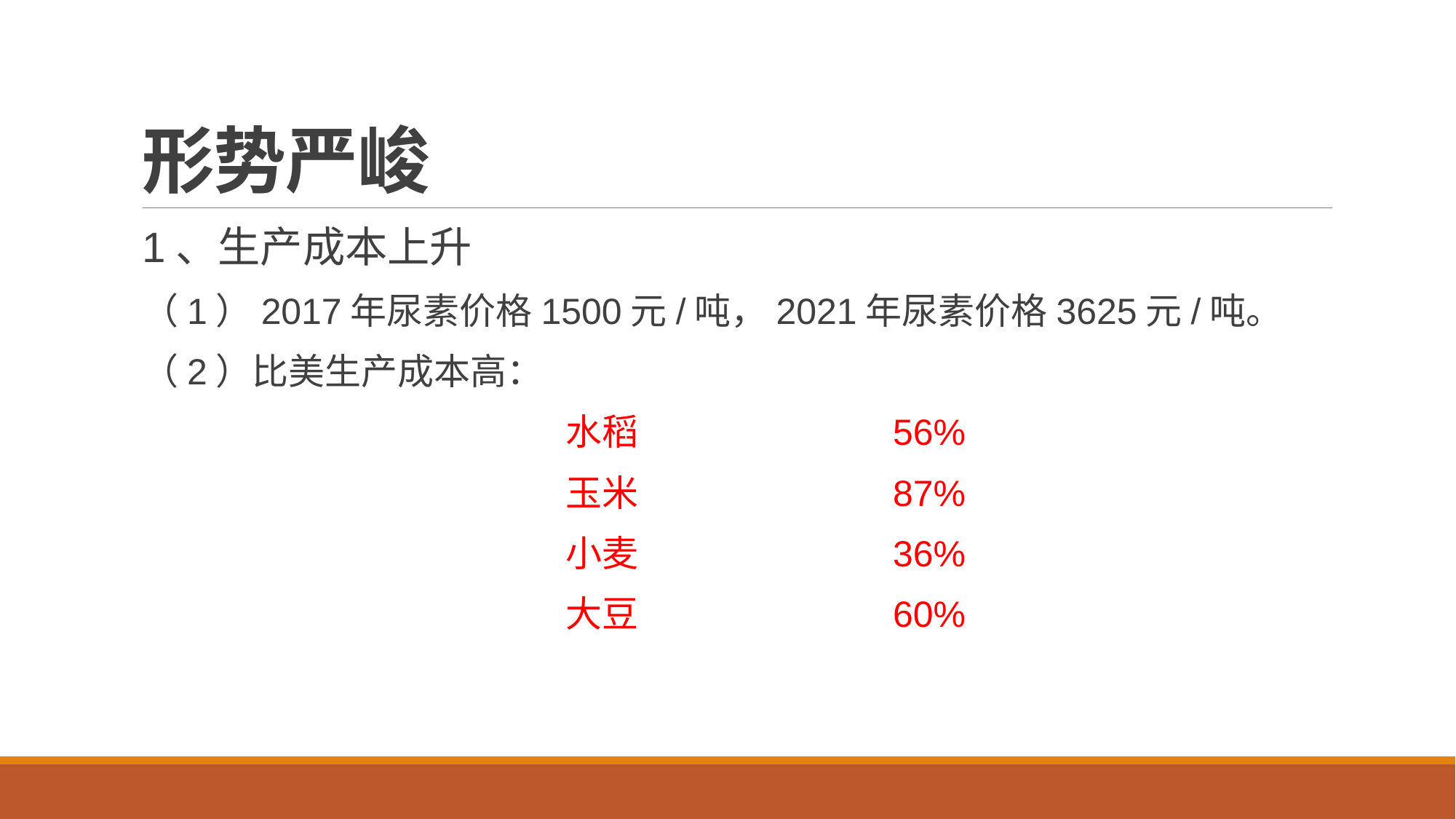

# 形势严峻
1、生产成本上升
（1）2017年尿素价格1500元/吨，2021年尿素价格3625元/吨。
（2）比美生产成本高：
      水稻                              56%
      玉米                              87%
      小麦                              36%
      大豆                              60%